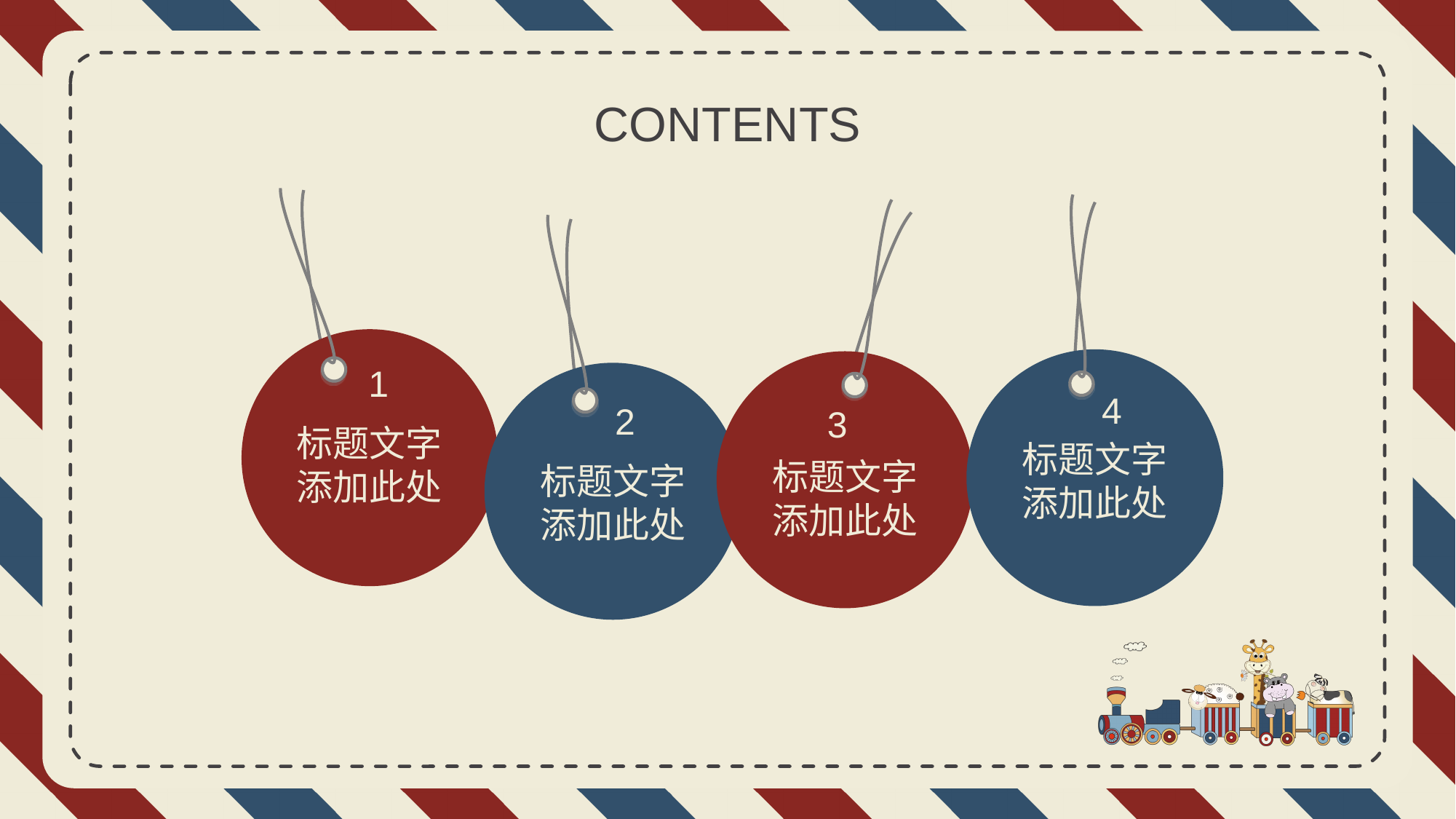

CONTENTS

4
标题文字
添加此处

3
标题文字
添加此处

1

标题文字
添加此处

2
标题文字
添加此处